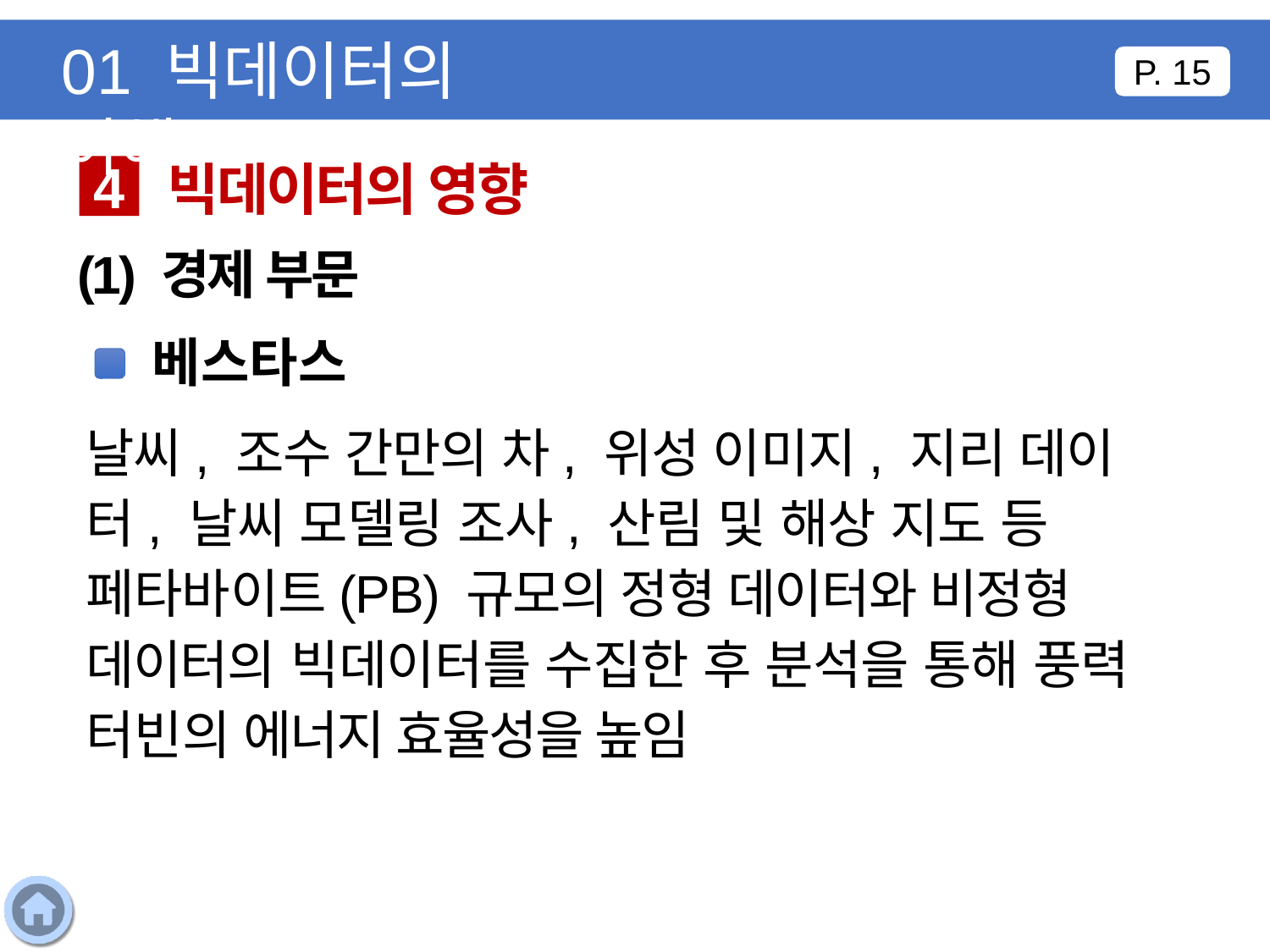

01 빅데이터의 이해
P. 15
빅데이터의 영향
4
(1) 경제 부문
베스타스

날씨, 조수 간만의 차, 위성 이미지, 지리 데이터, 날씨 모델링 조사, 산림 및 해상 지도 등 페타바이트(PB) 규모의 정형 데이터와 비정형 데이터의 빅데이터를 수집한 후 분석을 통해 풍력 터빈의 에너지 효율성을 높임